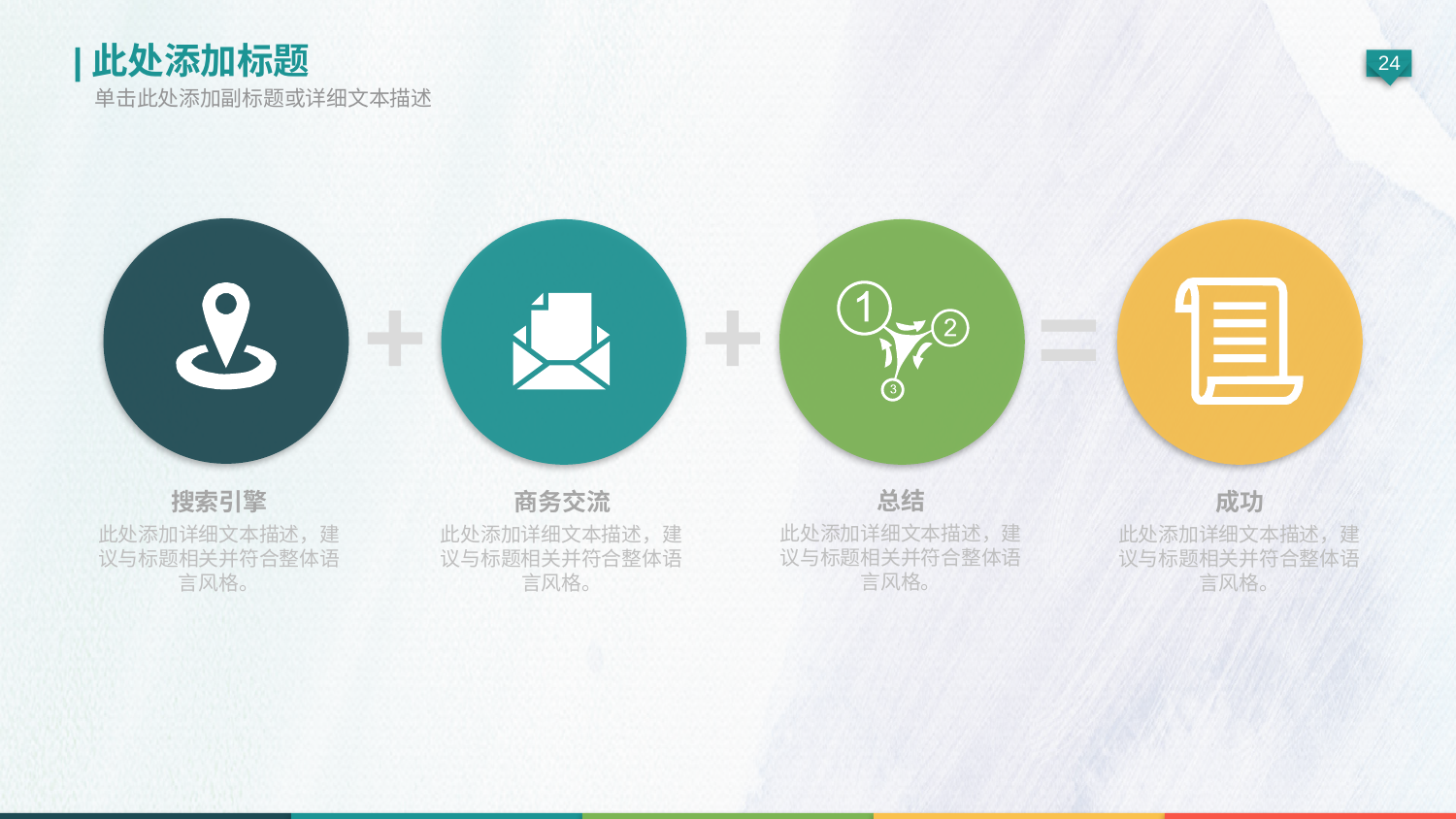

|此处添加标题
单击此处添加副标题或详细文本描述

+
+
=

总结
商务交流
搜索引擎
成功
此处添加详细文本描述，建议与标题相关并符合整体语言风格。
此处添加详细文本描述，建议与标题相关并符合整体语言风格。
此处添加详细文本描述，建议与标题相关并符合整体语言风格。
此处添加详细文本描述，建议与标题相关并符合整体语言风格。